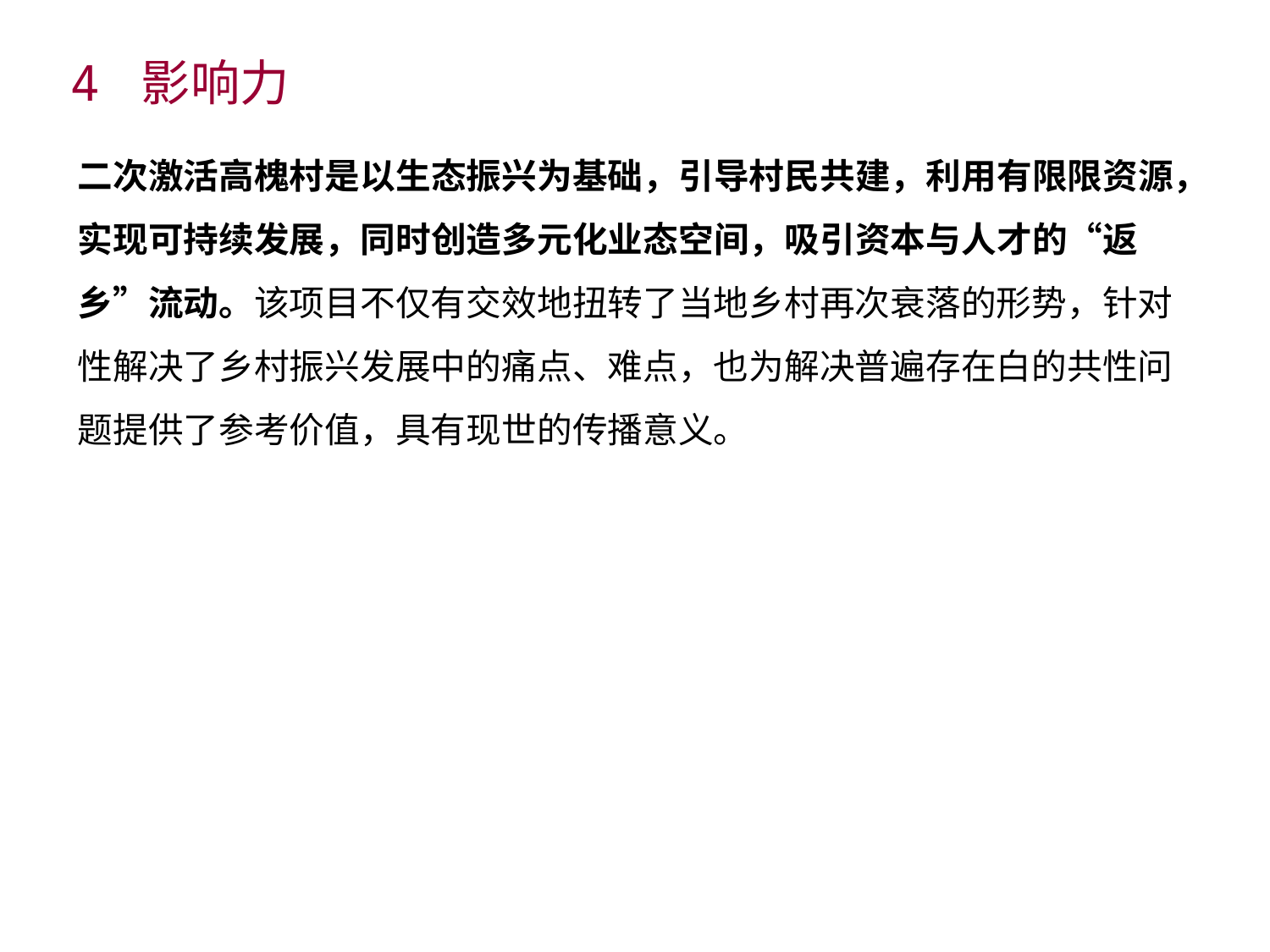

4 影响力

二次激活高槐村是以生态振兴为基础，引导村民共建，利用有限限资源，实现可持续发展，同时创造多元化业态空间，吸引资本与人才的“返乡”流动。该项目不仅有交效地扭转了当地乡村再次衰落的形势，针对性解决了乡村振兴发展中的痛点、难点，也为解决普遍存在白的共性问题提供了参考价值，具有现世的传播意义。